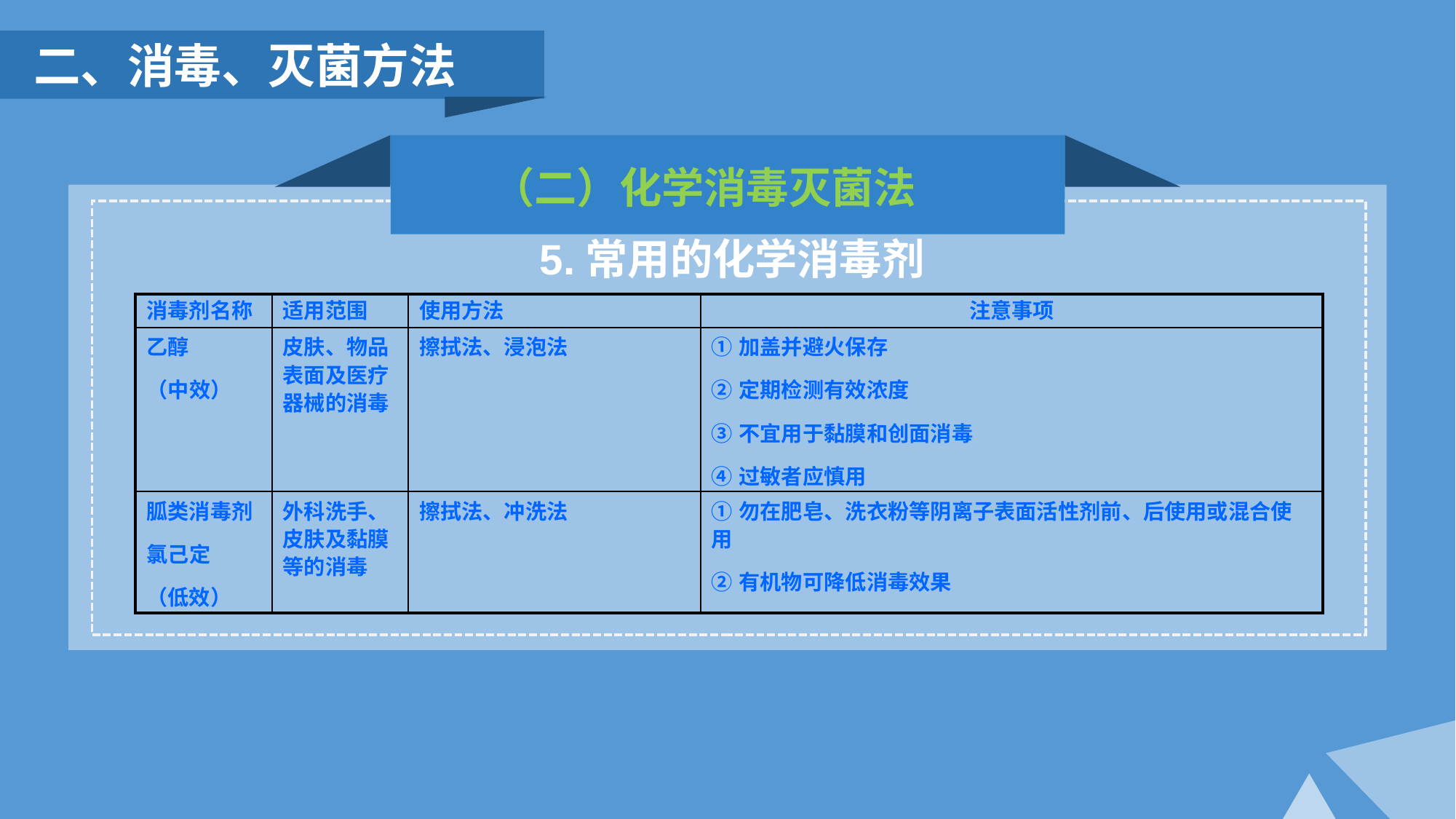

二、消毒、灭菌方法

（二）化学消毒灭菌法

5.常用的化学消毒剂
| 消毒剂名称 | 适用范围 | 使用方法 | 注意事项 |
| --- | --- | --- | --- |
| 乙醇 （中效） | 皮肤、物品表面及医疗器械的消毒 | 擦拭法、浸泡法 | ①加盖并避火保存 ②定期检测有效浓度 ③不宜用于黏膜和创面消毒 ④过敏者应慎用 |
| 胍类消毒剂 氯己定 （低效） | 外科洗手、皮肤及黏膜等的消毒 | 擦拭法、冲洗法 | ①勿在肥皂、洗衣粉等阴离子表面活性剂前、后使用或混合使用 ②有机物可降低消毒效果 |